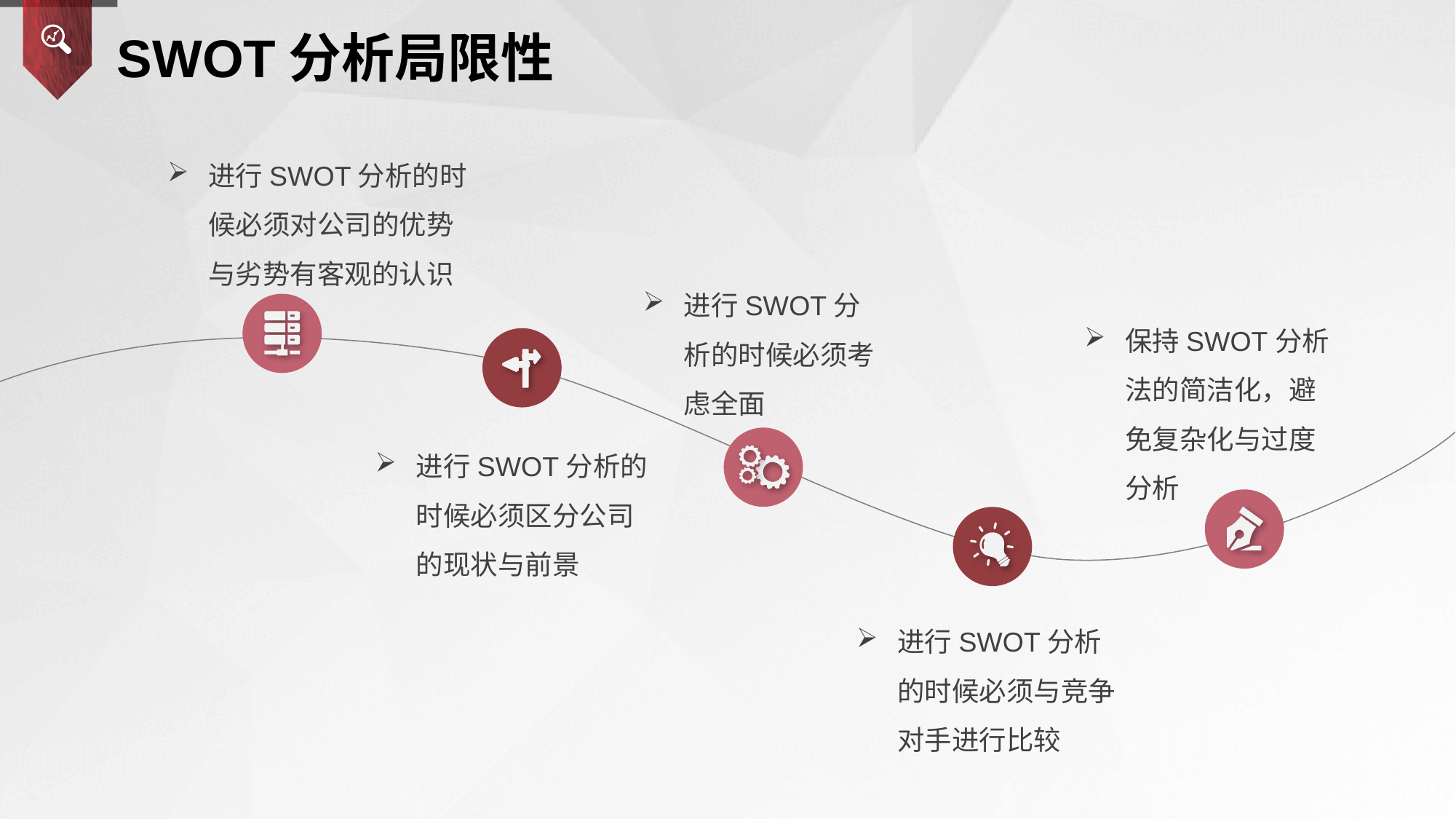

SWOT分析局限性
进行SWOT分析的时候必须对公司的优势与劣势有客观的认识
进行SWOT分析的时候必须考虑全面

保持SWOT分析法的简洁化，避免复杂化与过度分析

进行SWOT分析的时候必须区分公司的现状与前景

进行SWOT分析的时候必须与竞争对手进行比较
延时符